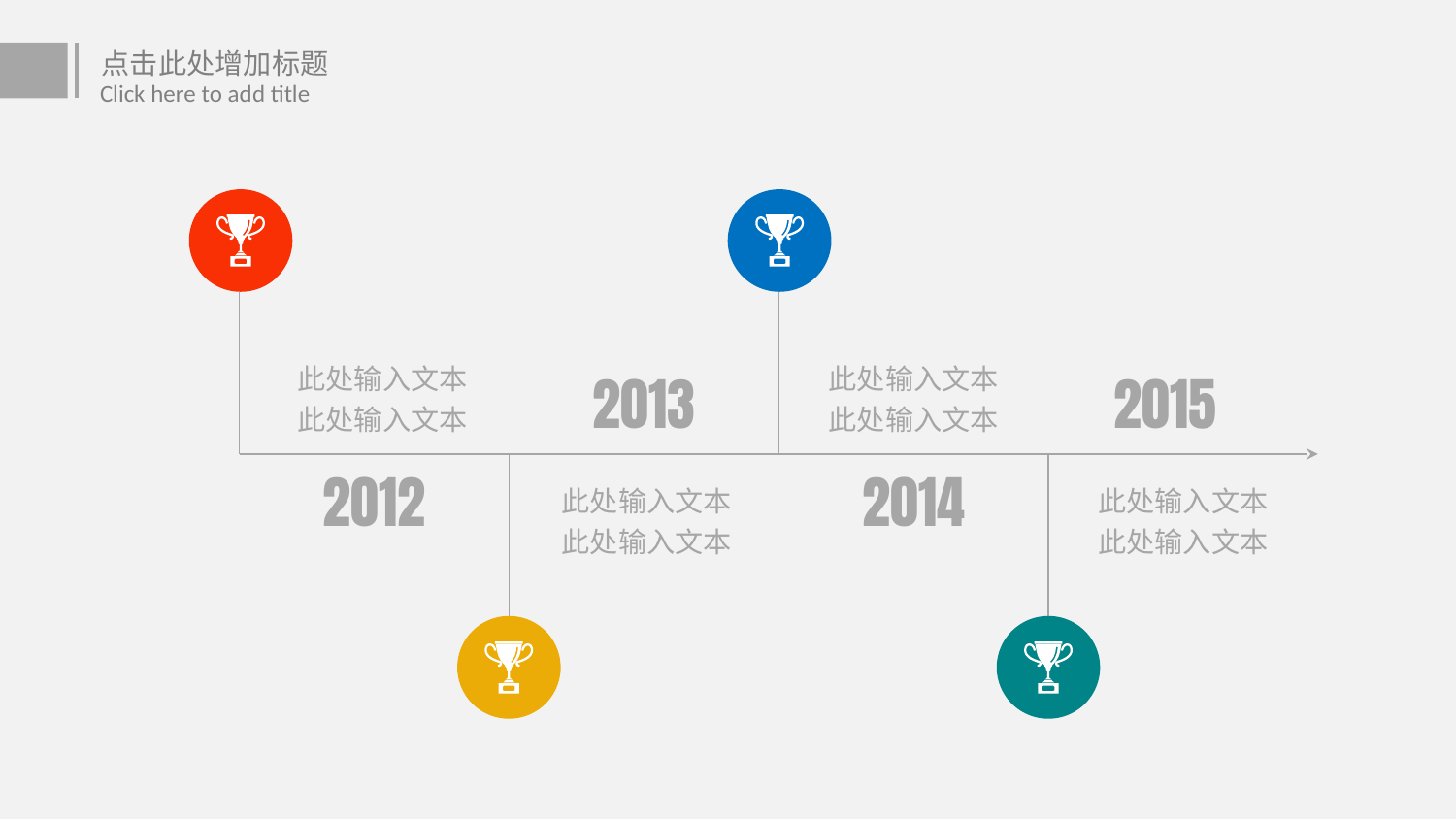

点击此处增加标题

Click here to add title

此处输入文本
此处输入文本
此处输入文本
此处输入文本
2013
2015
2012
2014
此处输入文本
此处输入文本
此处输入文本
此处输入文本